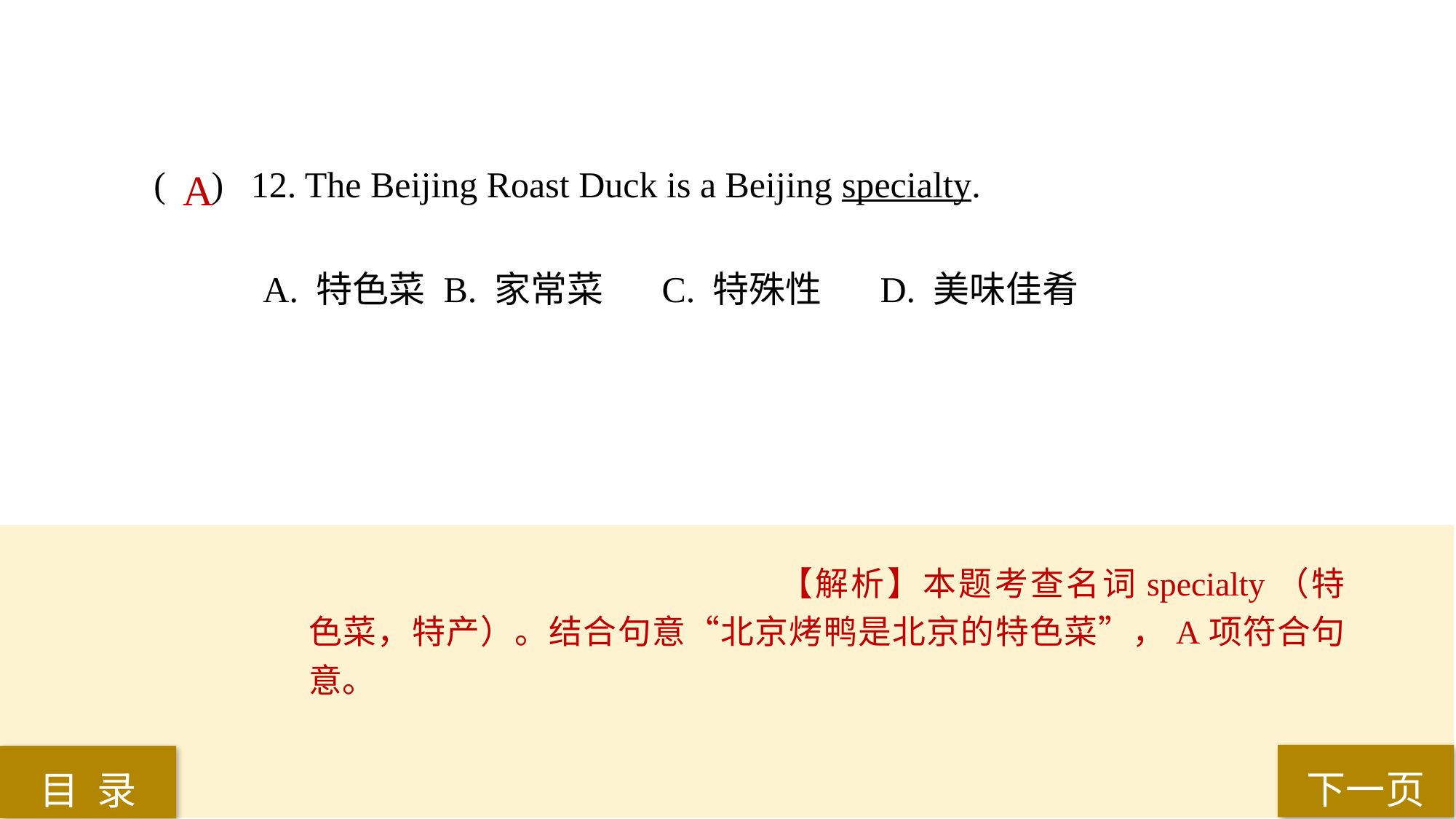

(     )   12. The Beijing Roast Duck is a Beijing specialty.

A. 特色菜	 B. 家常菜	 C. 特殊性	 D. 美味佳肴
A
【解析】本题考查名词specialty（特色菜，特产）。结合句意“北京烤鸭是北京的特色菜”，A项符合句意。